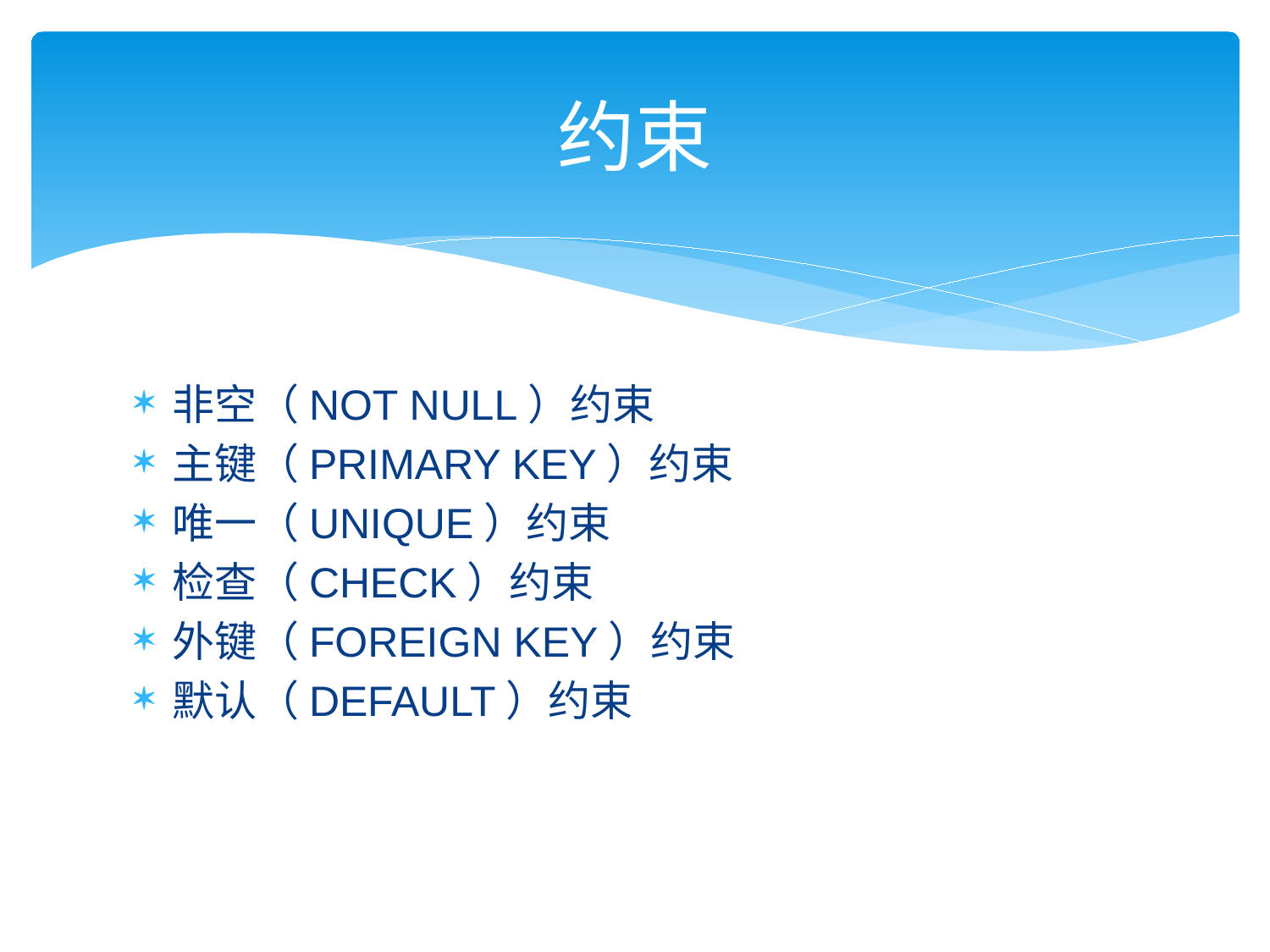

# 约束
非空（NOT NULL）约束
主键（PRIMARY KEY）约束
唯一（UNIQUE）约束
检查（CHECK）约束
外键（FOREIGN KEY）约束
默认（DEFAULT）约束